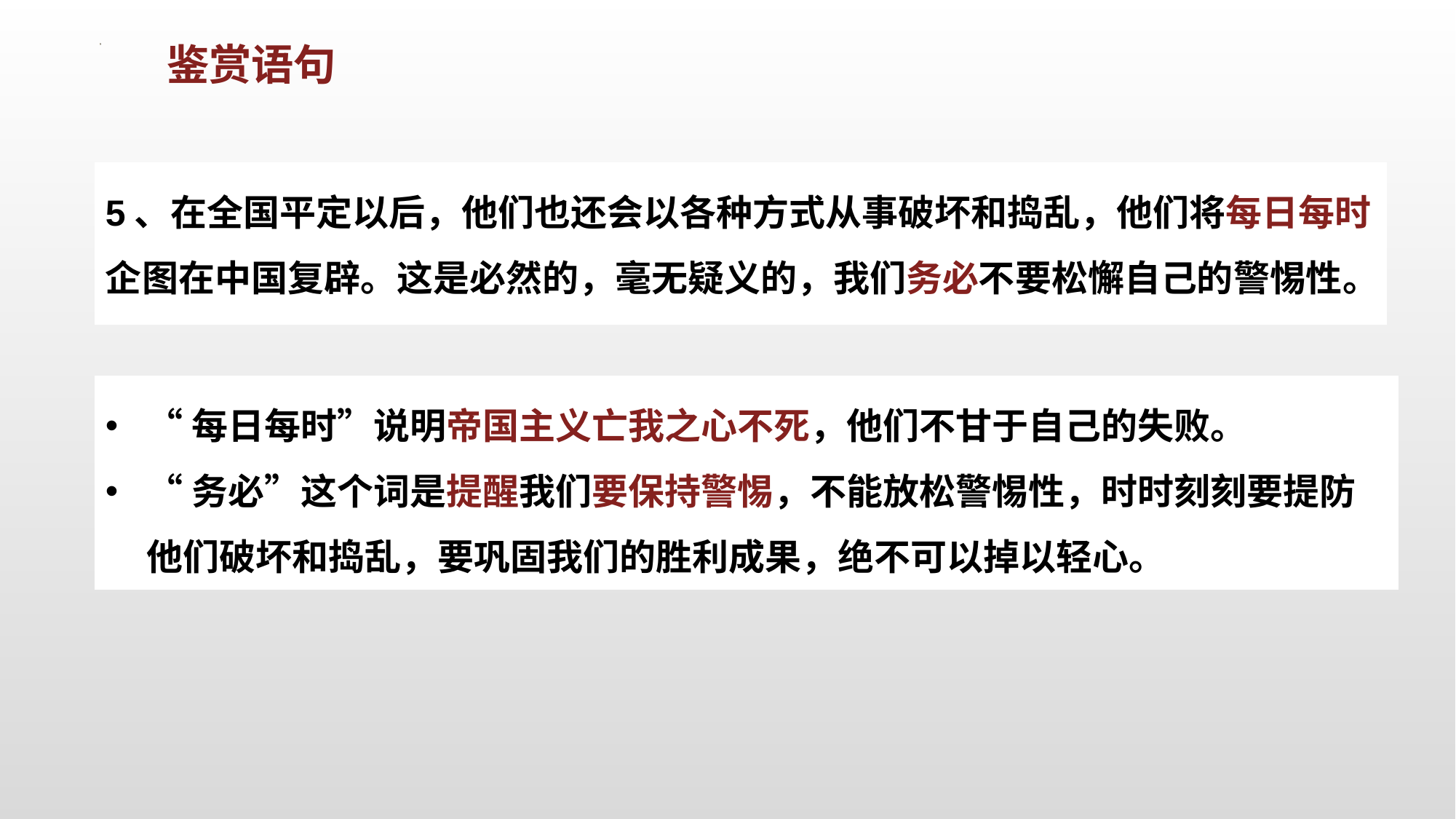

鉴赏语句
5、在全国平定以后，他们也还会以各种方式从事破坏和捣乱，他们将每日每时企图在中国复辟。这是必然的，毫无疑义的，我们务必不要松懈自己的警惕性。
“每日每时”说明帝国主义亡我之心不死，他们不甘于自己的失败。
“务必”这个词是提醒我们要保持警惕，不能放松警惕性，时时刻刻要提防他们破坏和捣乱，要巩固我们的胜利成果，绝不可以掉以轻心。